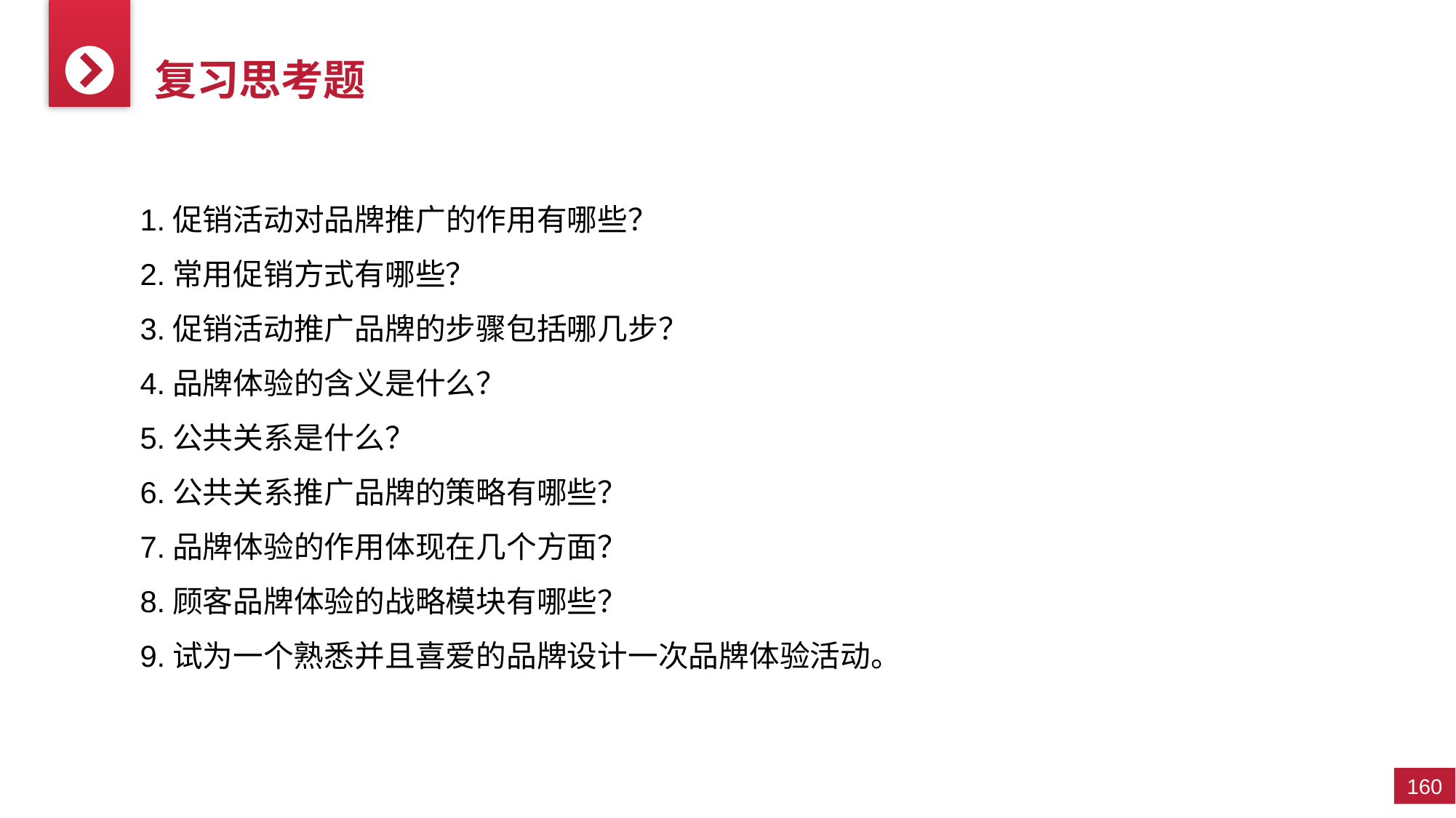

复习思考题
1.促销活动对品牌推广的作用有哪些？
2.常用促销方式有哪些？
3.促销活动推广品牌的步骤包括哪几步？
4.品牌体验的含义是什么？
5.公共关系是什么？
6.公共关系推广品牌的策略有哪些？
7.品牌体验的作用体现在几个方面？
8.顾客品牌体验的战略模块有哪些？
9.试为一个熟悉并且喜爱的品牌设计一次品牌体验活动。